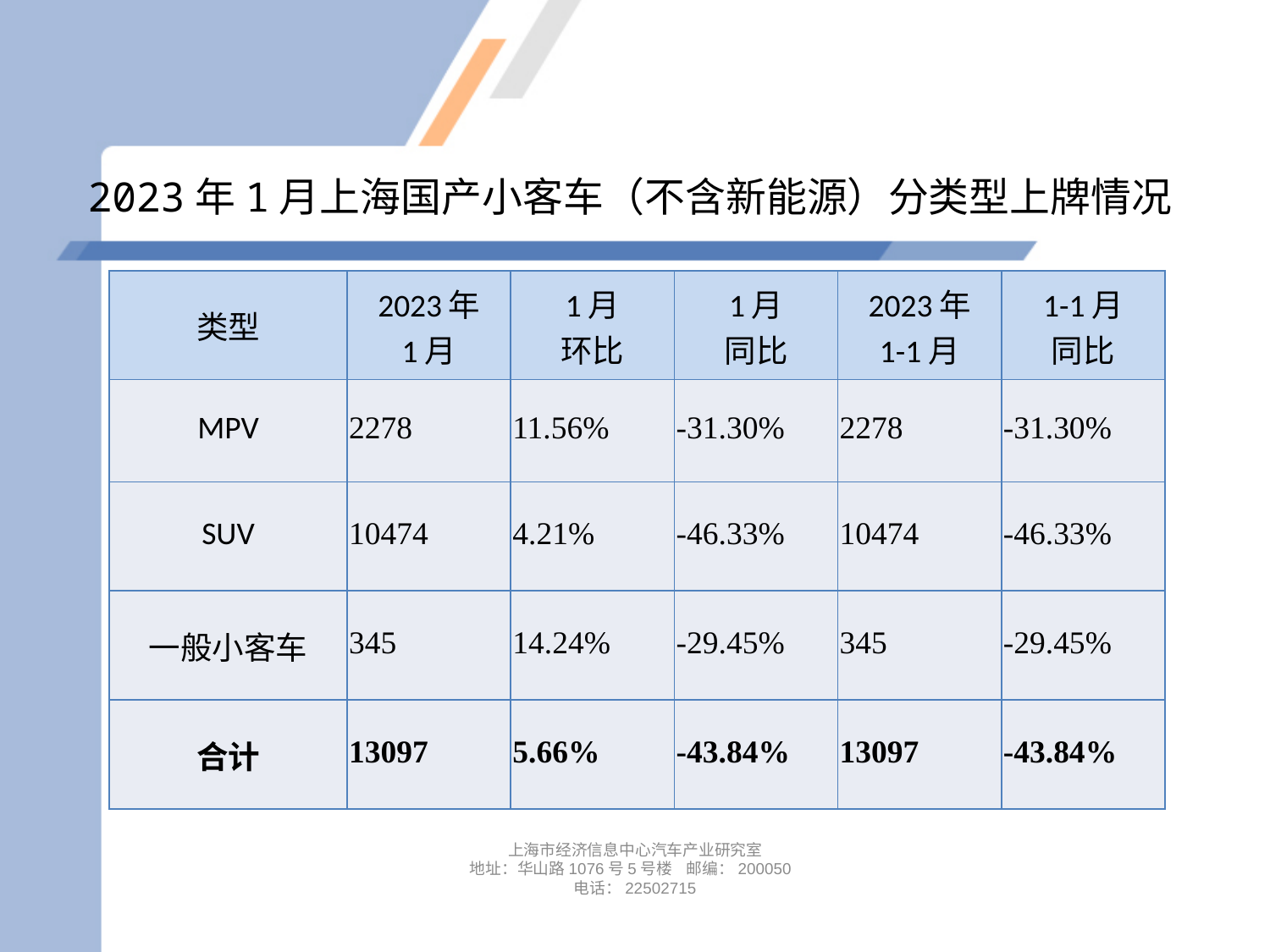

# 2023年1月上海国产小客车（不含新能源）分类型上牌情况
| 类型 | 2023年 1月 | 1月 环比 | 1月 同比 | 2023年 1-1月 | 1-1月 同比 |
| --- | --- | --- | --- | --- | --- |
| MPV | 2278 | 11.56% | -31.30% | 2278 | -31.30% |
| SUV | 10474 | 4.21% | -46.33% | 10474 | -46.33% |
| 一般小客车 | 345 | 14.24% | -29.45% | 345 | -29.45% |
| 合计 | 13097 | 5.66% | -43.84% | 13097 | -43.84% |
上海市经济信息中心汽车产业研究室
地址：华山路1076号5号楼    邮编：200050
电话：22502715

7